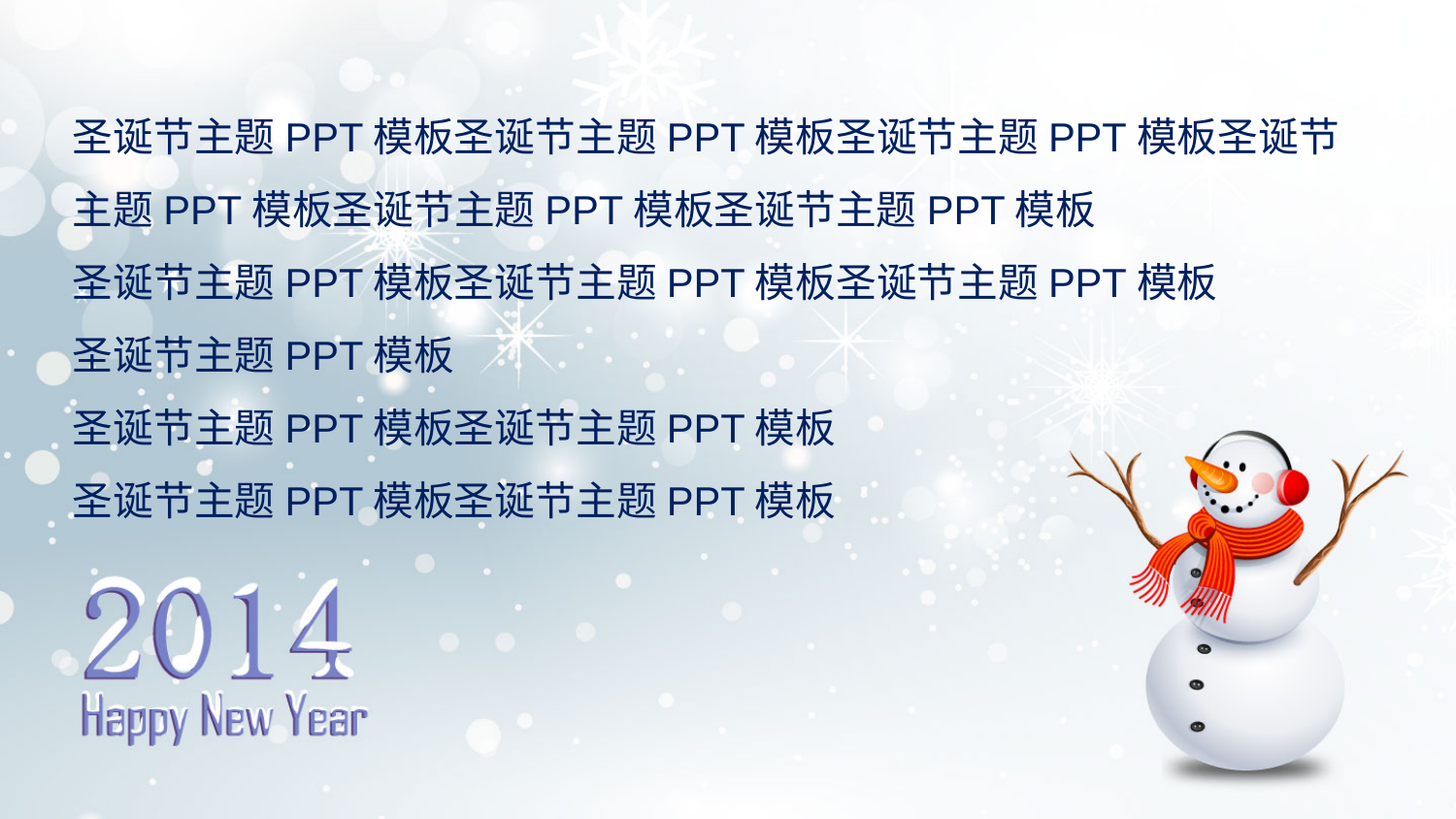

圣诞节主题PPT模板圣诞节主题PPT模板圣诞节主题PPT模板圣诞节
主题PPT模板圣诞节主题PPT模板圣诞节主题PPT模板
圣诞节主题PPT模板圣诞节主题PPT模板圣诞节主题PPT模板
圣诞节主题PPT模板
圣诞节主题PPT模板圣诞节主题PPT模板
圣诞节主题PPT模板圣诞节主题PPT模板